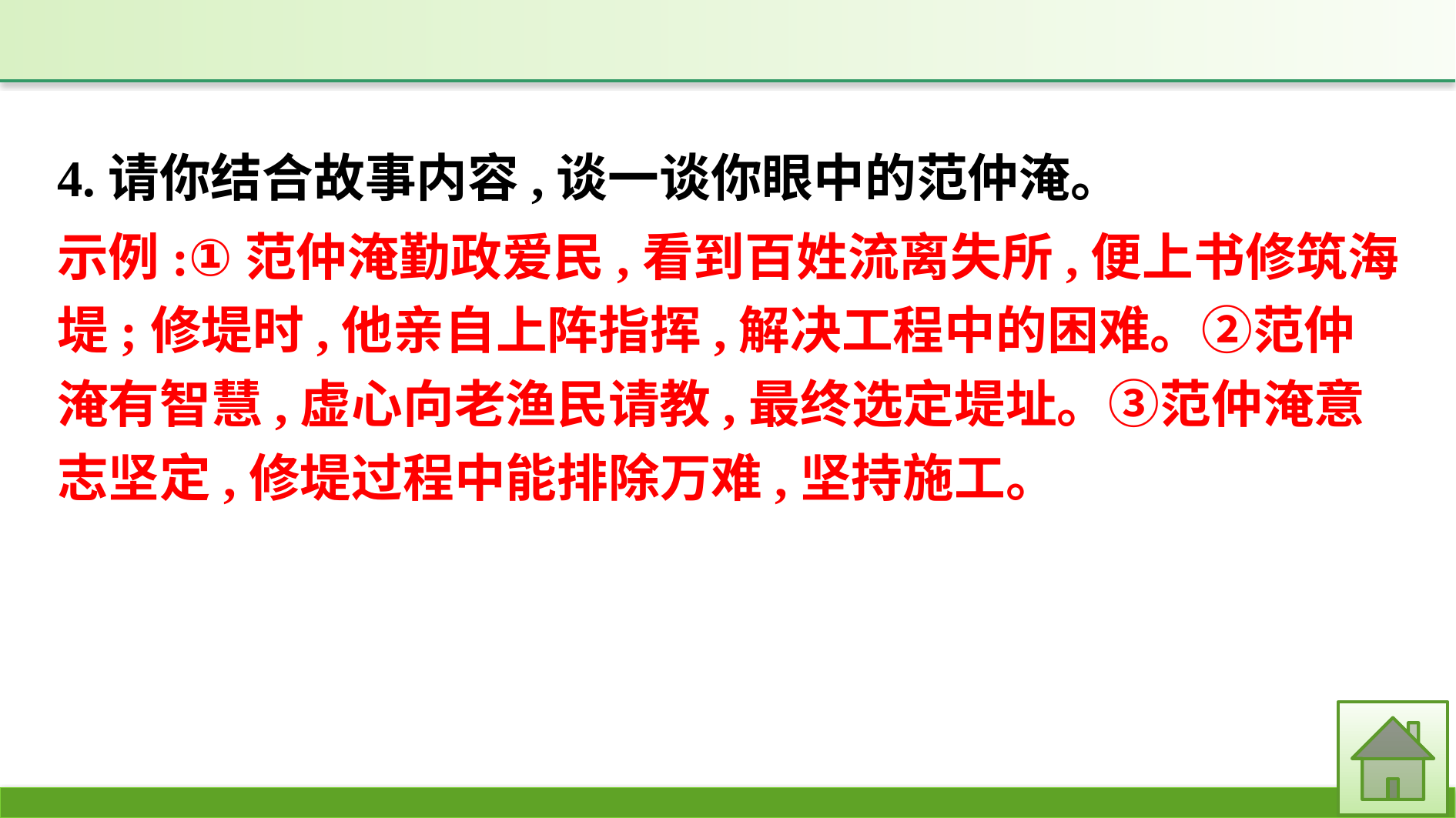

4.请你结合故事内容,谈一谈你眼中的范仲淹。
示例:①范仲淹勤政爱民,看到百姓流离失所,便上书修筑海堤;修堤时,他亲自上阵指挥,解决工程中的困难。②范仲淹有智慧,虚心向老渔民请教,最终选定堤址。③范仲淹意志坚定,修堤过程中能排除万难,坚持施工。